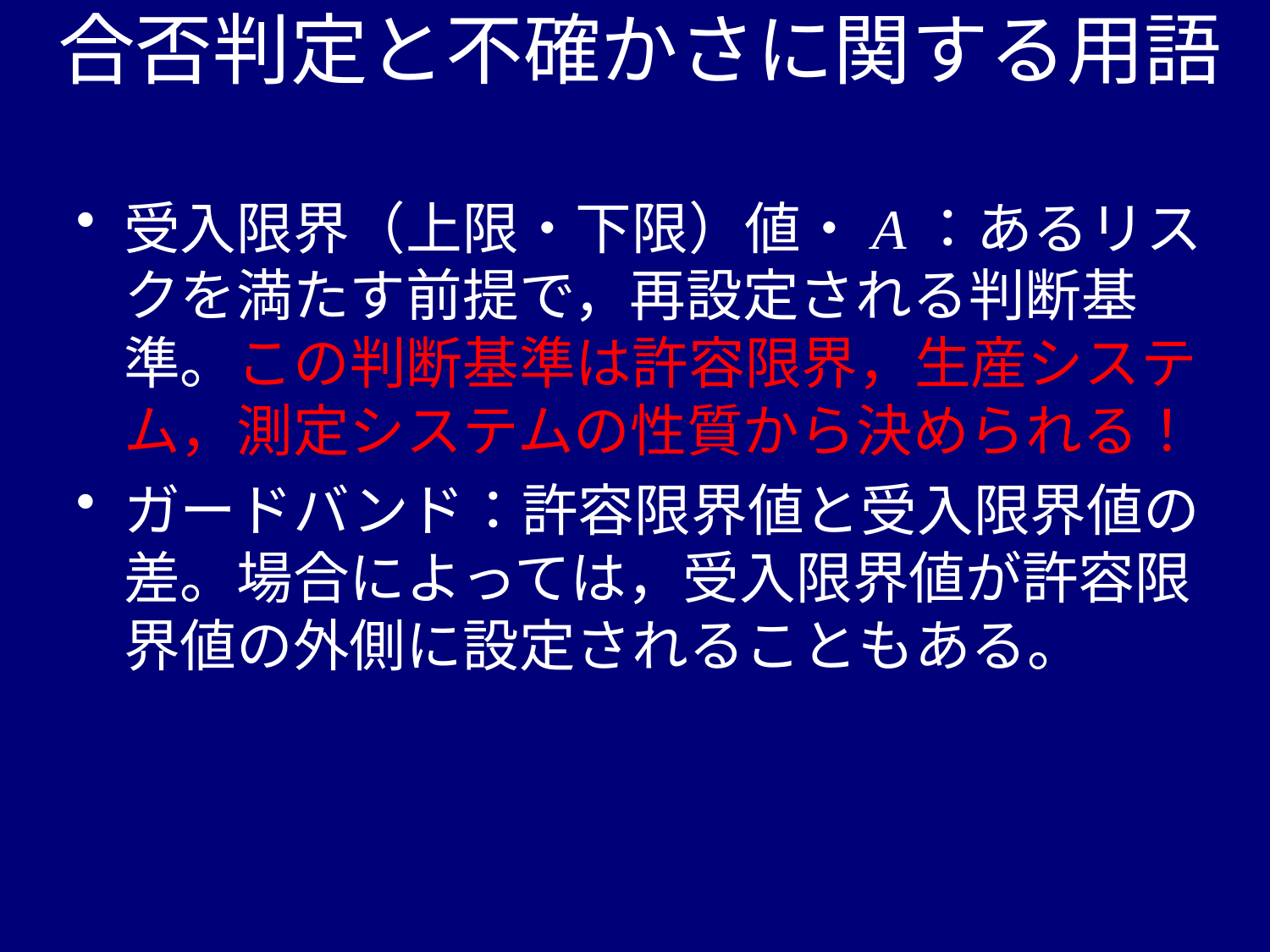

# 合否判定と不確かさに関する用語
受入限界（上限・下限）値・A：あるリスクを満たす前提で，再設定される判断基準。この判断基準は許容限界，生産システム，測定システムの性質から決められる！
ガードバンド：許容限界値と受入限界値の差。場合によっては，受入限界値が許容限界値の外側に設定されることもある。